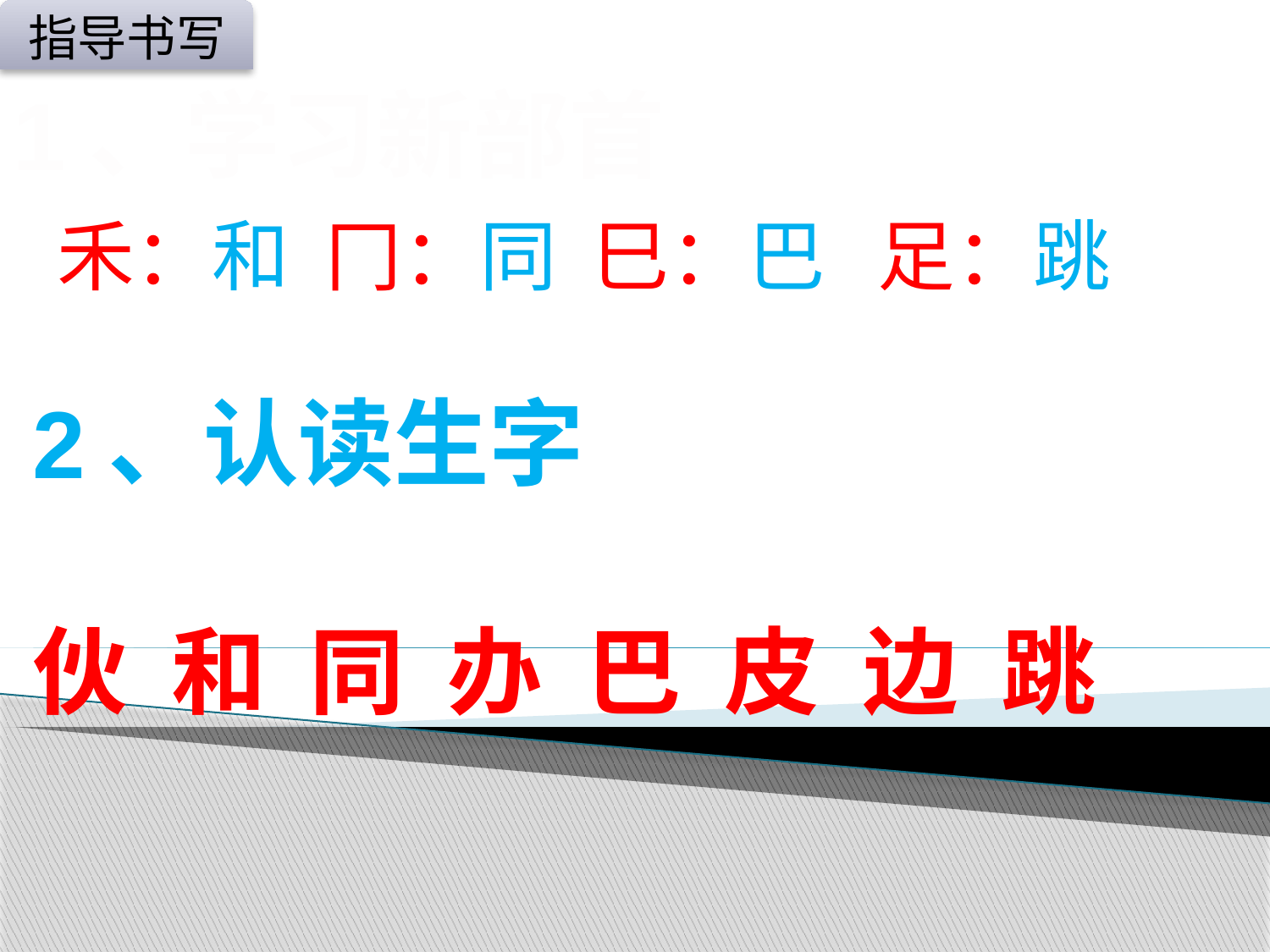

指导书写
1、学习新部首
 禾：和  冂：同  巳：巴   足：跳
2、认读生字

伙  和  同  办  巴  皮  边  跳